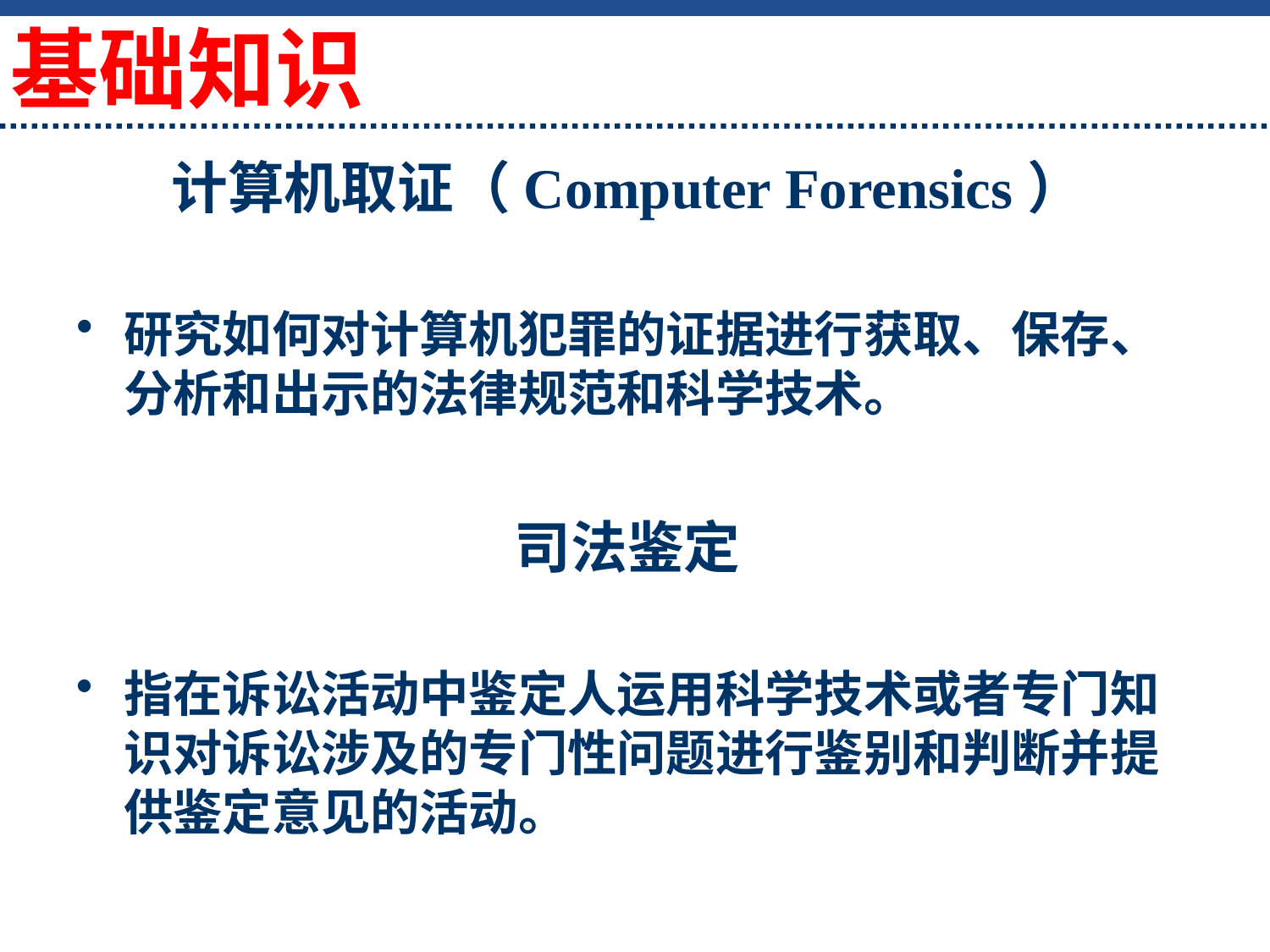

基础知识
# 计算机取证（Computer Forensics）
研究如何对计算机犯罪的证据进行获取、保存、分析和出示的法律规范和科学技术。
司法鉴定
指在诉讼活动中鉴定人运用科学技术或者专门知识对诉讼涉及的专门性问题进行鉴别和判断并提供鉴定意见的活动。